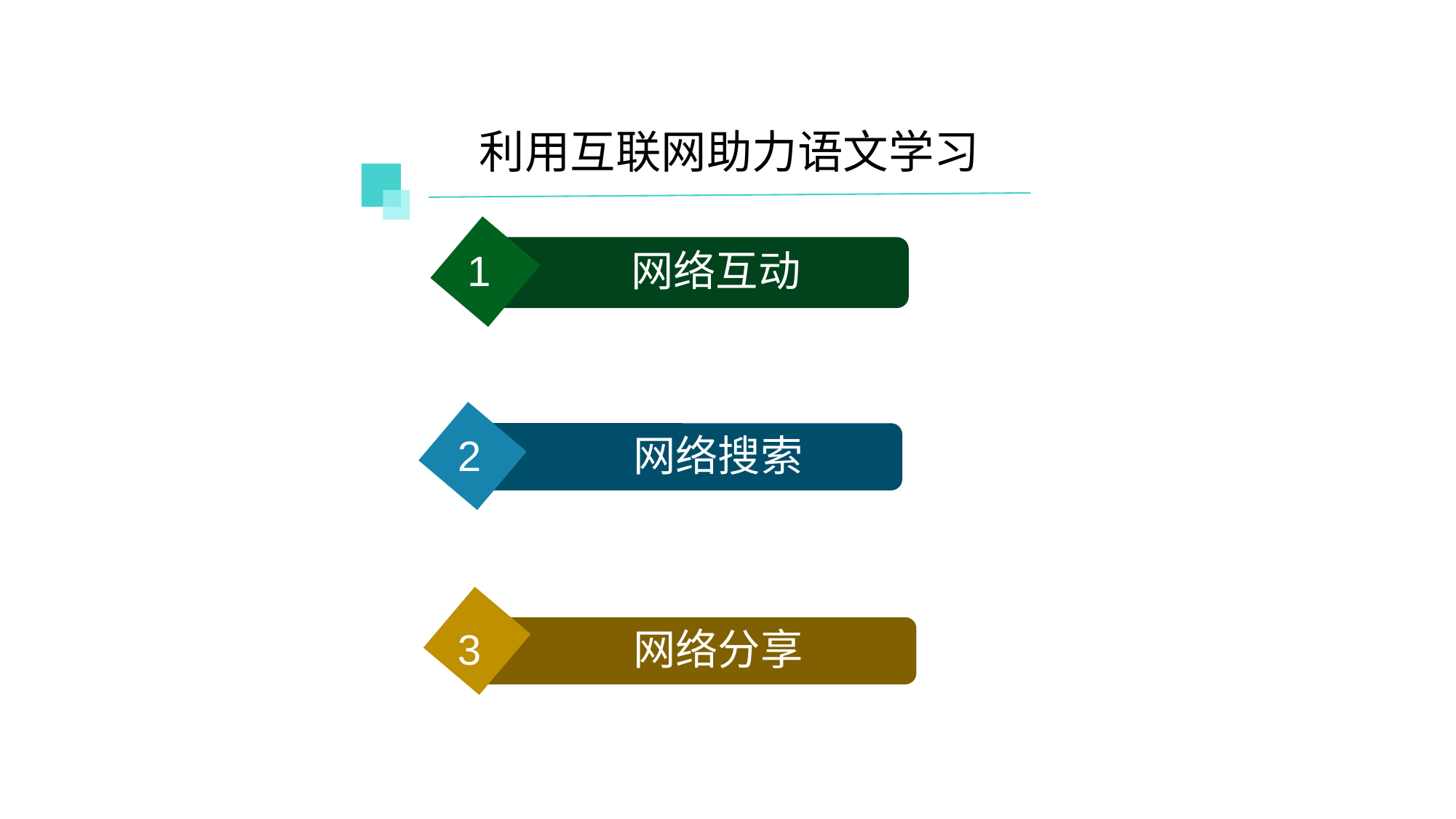

利用互联网助力语文学习

1           网络互动

2            网络搜索

3            网络分享